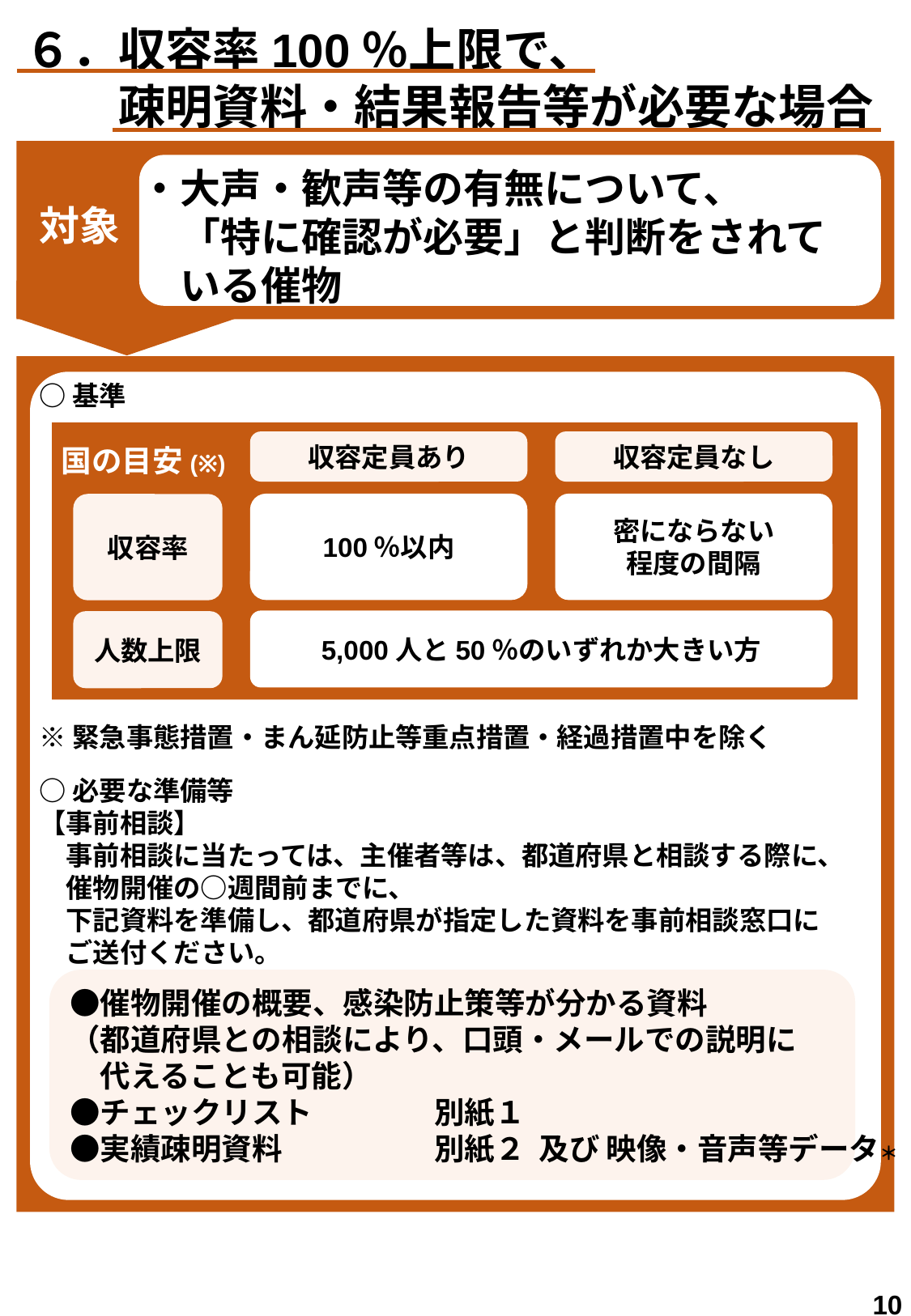

６．収容率100％上限で、
　　疎明資料・結果報告等が必要な場合

・大声・歓声等の有無について、
　「特に確認が必要」と判断をされて
　いる催物
対象

○基準

※緊急事態措置・まん延防止等重点措置・経過措置中を除く

○必要な準備等
【事前相談】
　事前相談に当たっては、主催者等は、都道府県と相談する際に、
　催物開催の○週間前までに、
　下記資料を準備し、都道府県が指定した資料を事前相談窓口に
　ご送付ください。

　●催物開催の概要、感染防止策等が分かる資料
　（都道府県との相談により、口頭・メールでの説明に
　　代えることも可能）
　●チェックリスト	　別紙１
　●実績疎明資料	　別紙２  及び 映像・音声等データ＊

収容定員あり
収容定員なし
国の目安(※)
100％以内
密にならない
程度の間隔
収容率
5,000人と50％のいずれか大きい方
人数上限

10